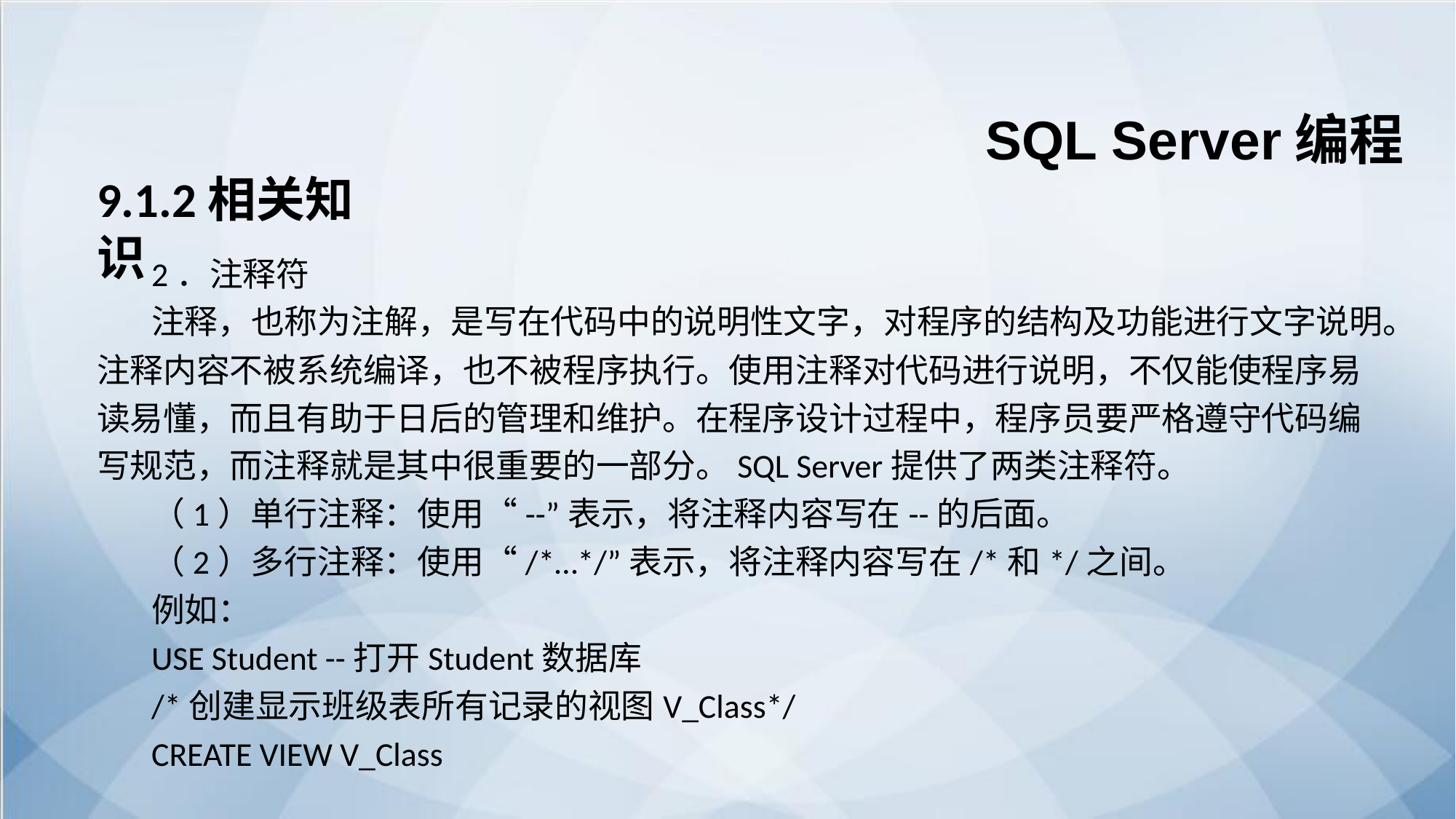

SQL Server编程
9.1.2相关知识
2．注释符
注释，也称为注解，是写在代码中的说明性文字，对程序的结构及功能进行文字说明。注释内容不被系统编译，也不被程序执行。使用注释对代码进行说明，不仅能使程序易读易懂，而且有助于日后的管理和维护。在程序设计过程中，程序员要严格遵守代码编写规范，而注释就是其中很重要的一部分。SQL Server提供了两类注释符。
（1）单行注释：使用“--”表示，将注释内容写在--的后面。
（2）多行注释：使用“/*…*/”表示，将注释内容写在/*和*/之间。
例如：
USE Student --打开Student数据库
/*创建显示班级表所有记录的视图V_Class*/
CREATE VIEW V_Class